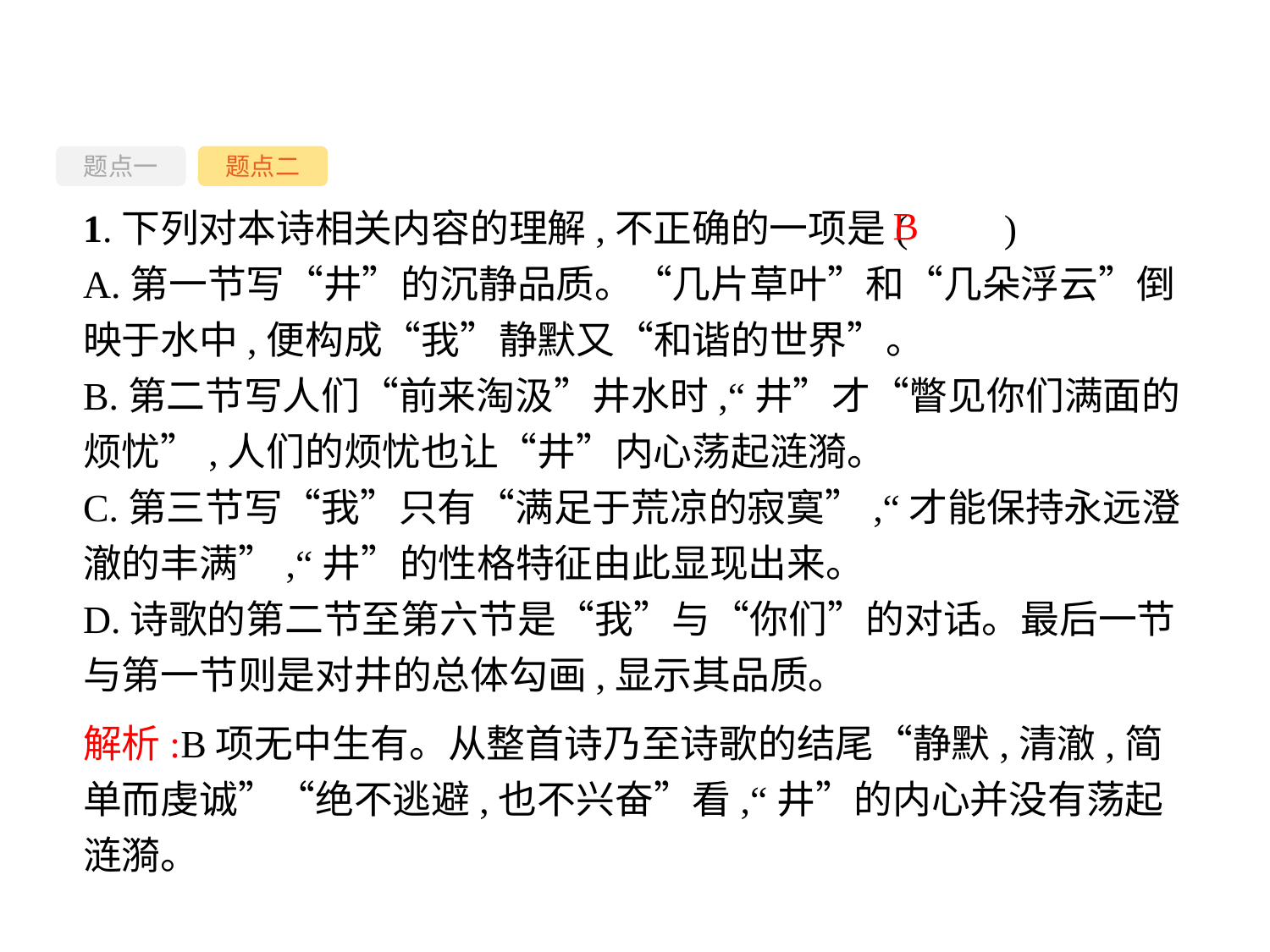

题点一
题点二
1.下列对本诗相关内容的理解,不正确的一项是(　　)
A.第一节写“井”的沉静品质。“几片草叶”和“几朵浮云”倒映于水中,便构成“我”静默又“和谐的世界”。
B.第二节写人们“前来淘汲”井水时,“井”才“瞥见你们满面的烦忧”,人们的烦忧也让“井”内心荡起涟漪。
C.第三节写“我”只有“满足于荒凉的寂寞”,“才能保持永远澄澈的丰满”,“井”的性格特征由此显现出来。
D.诗歌的第二节至第六节是“我”与“你们”的对话。最后一节与第一节则是对井的总体勾画,显示其品质。
B
解析:B项无中生有。从整首诗乃至诗歌的结尾“静默,清澈,简单而虔诚”“绝不逃避,也不兴奋”看,“井”的内心并没有荡起涟漪。
-43-